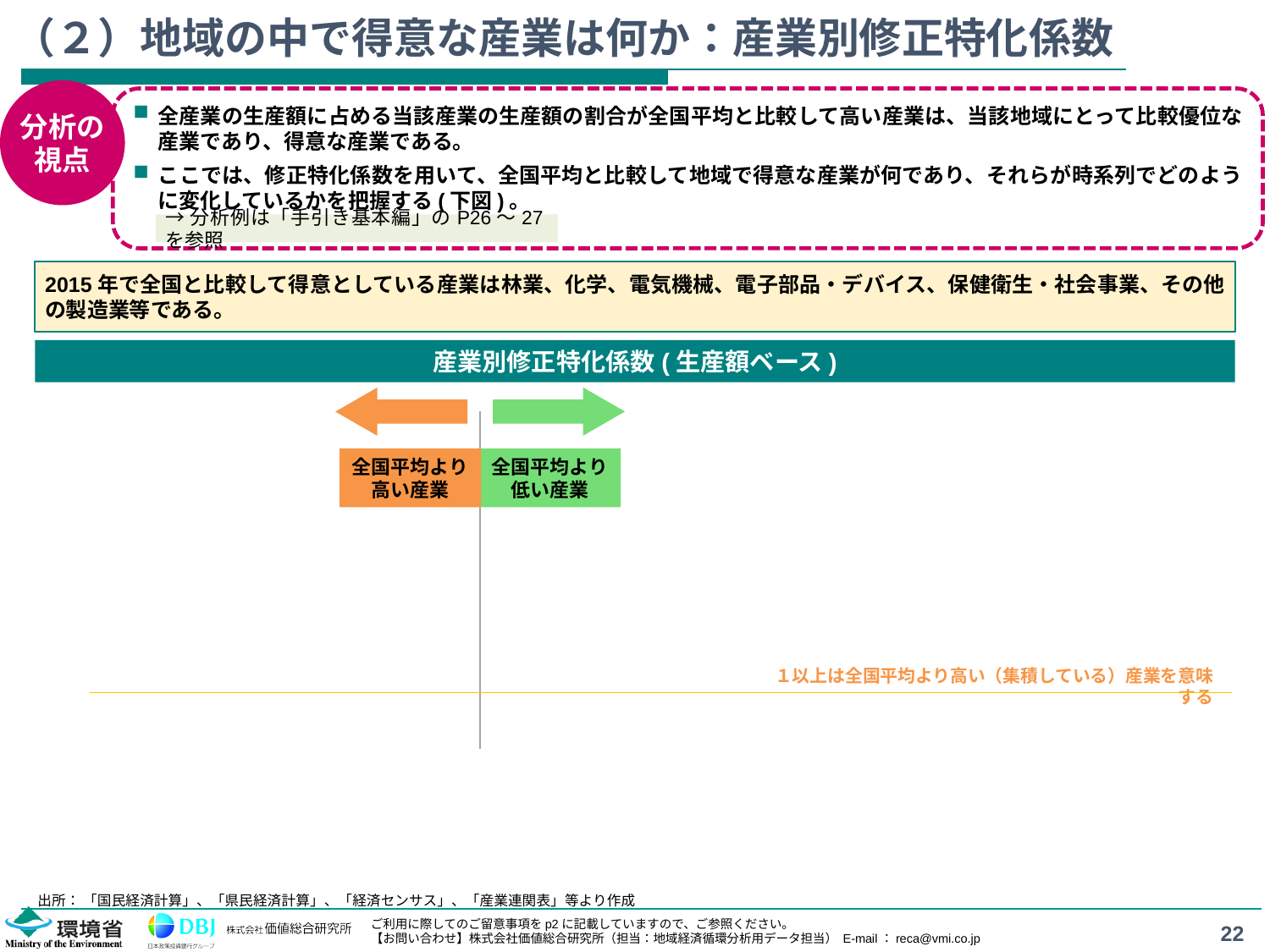

# （２）地域の中で得意な産業は何か：産業別修正特化係数
分析の
視点
全産業の生産額に占める当該産業の生産額の割合が全国平均と比較して高い産業は、当該地域にとって比較優位な産業であり、得意な産業である。
ここでは、修正特化係数を用いて、全国平均と比較して地域で得意な産業が何であり、それらが時系列でどのように変化しているかを把握する(下図)。
→分析例は「手引き基本編」のP26～27を参照
2015年で全国と比較して得意としている産業は林業、化学、電気機械、電子部品・デバイス、保健衛生・社会事業、その他の製造業等である。
産業別修正特化係数(生産額ベース)

全国平均より
高い産業
全国平均より
低い産業
１以上は全国平均より高い（集積している）産業を意味する
出所： 「国民経済計算」、「県民経済計算」、「経済センサス」、「産業連関表」等より作成
22